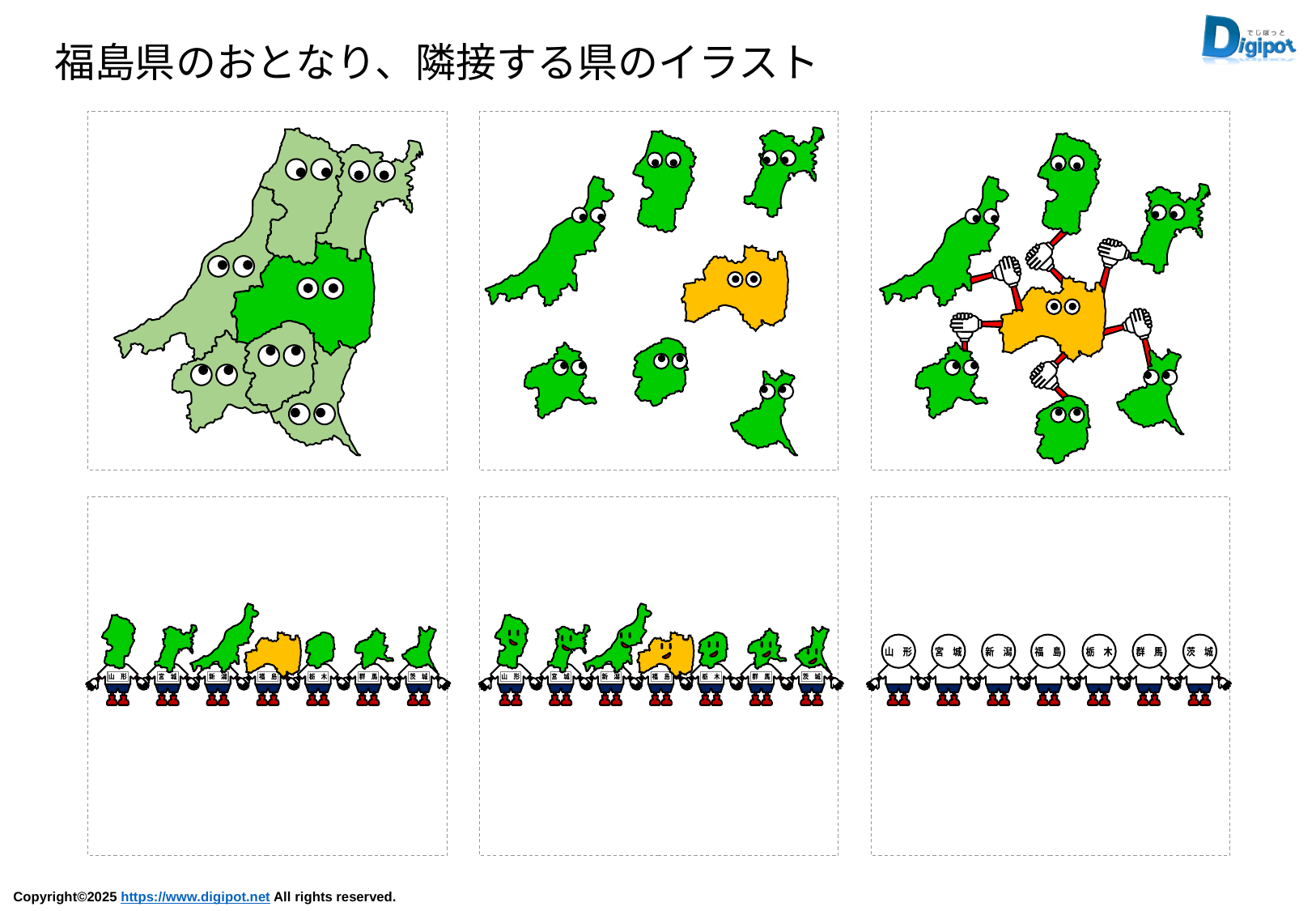

福島県のおとなり、隣接する県のイラスト

山　形

宮　城

福　島

新　潟
栃　木
茨　城
群　馬

山　形

宮　城

福　島

新　潟
栃　木
茨　城
群　馬

茨　城

山　形

宮　城

新　潟

福　島

栃　木

群　馬